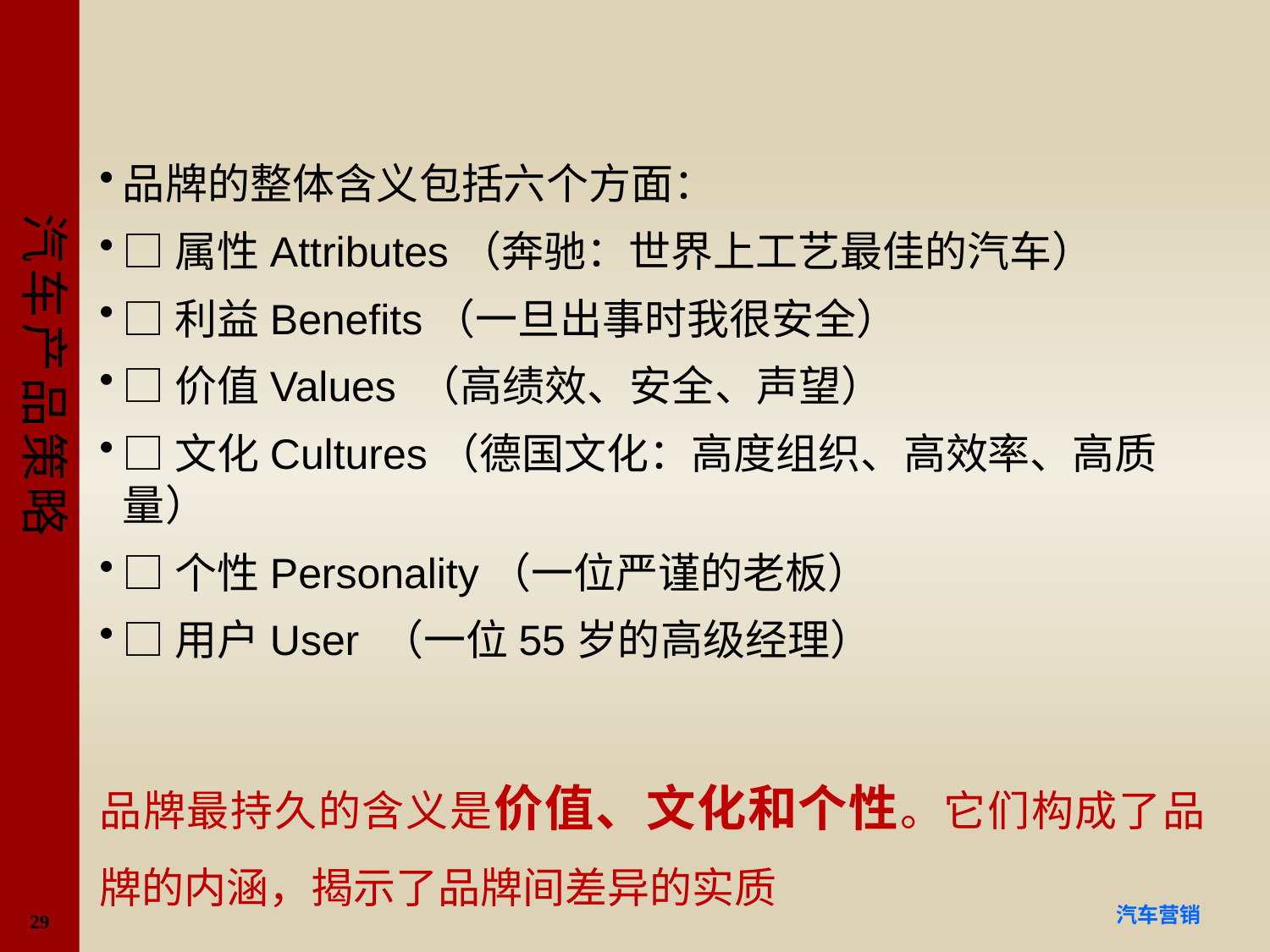

#
品牌的整体含义包括六个方面：
□属性Attributes（奔驰：世界上工艺最佳的汽车）
□利益Benefits（一旦出事时我很安全）
□价值Values （高绩效、安全、声望）
□文化Cultures（德国文化：高度组织、高效率、高质量）
□个性Personality（一位严谨的老板）
□用户User （一位55岁的高级经理）

品牌最持久的含义是价值、文化和个性。它们构成了品牌的内涵，揭示了品牌间差异的实质

29